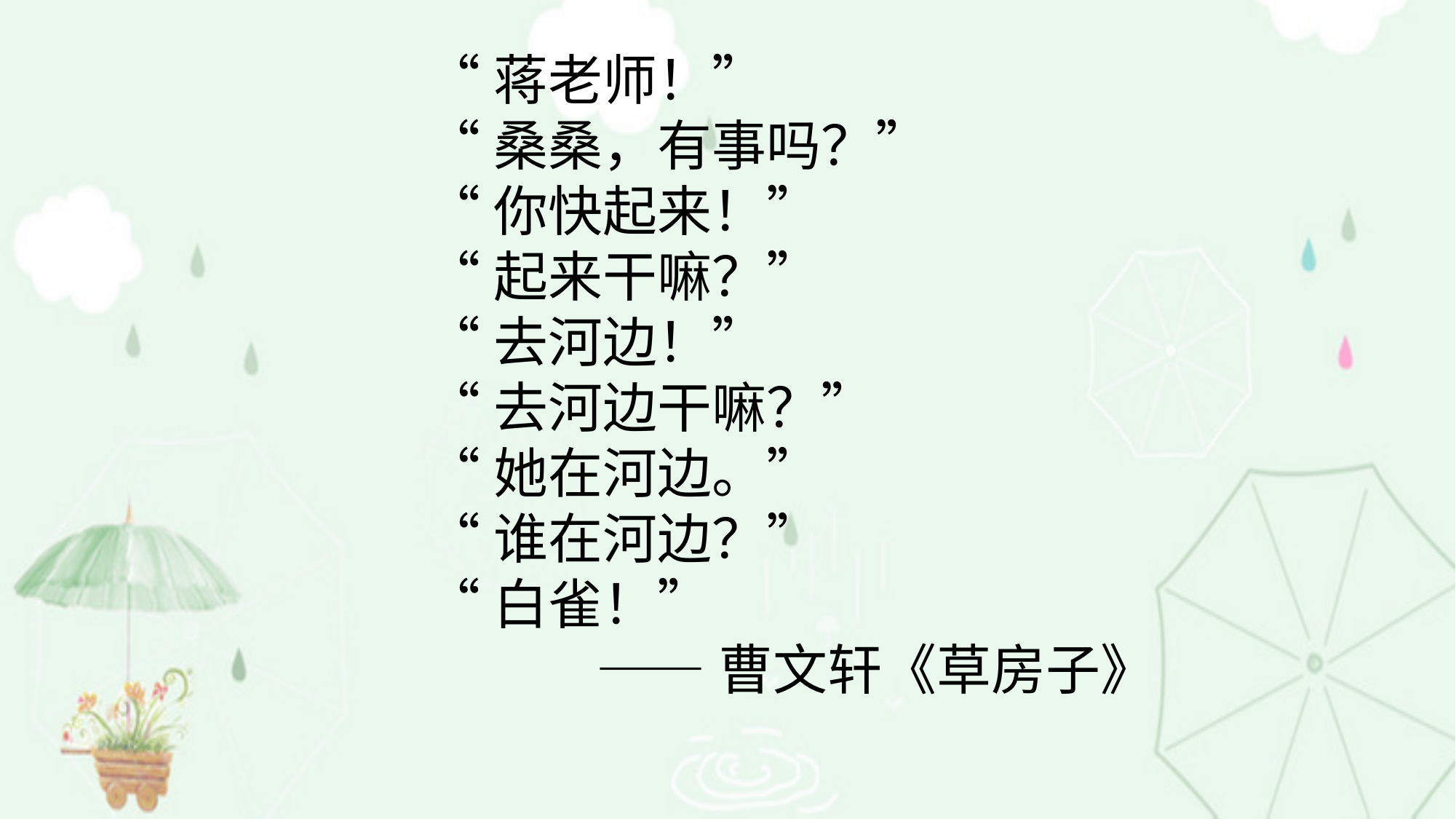

“蒋老师！”
“桑桑，有事吗？”
“你快起来！”
“起来干嘛？”
“去河边！”
“去河边干嘛？”
“她在河边。”
“谁在河边？”
“白雀！”
              ——曹文轩《草房子》